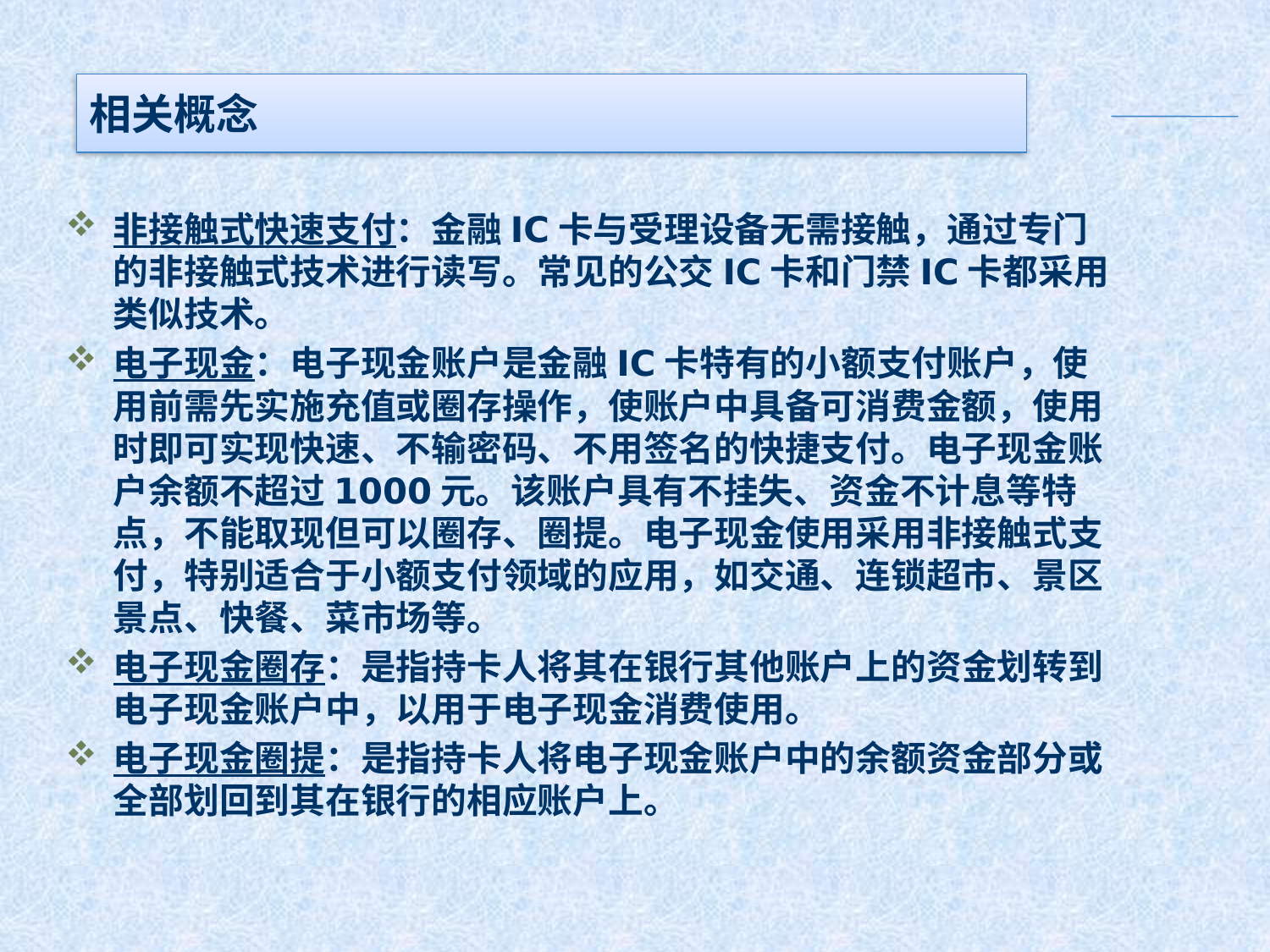

# 相关概念
非接触式快速支付：金融IC卡与受理设备无需接触，通过专门的非接触式技术进行读写。常见的公交IC卡和门禁IC卡都采用类似技术。
电子现金：电子现金账户是金融IC卡特有的小额支付账户，使用前需先实施充值或圈存操作，使账户中具备可消费金额，使用时即可实现快速、不输密码、不用签名的快捷支付。电子现金账户余额不超过1000元。该账户具有不挂失、资金不计息等特点，不能取现但可以圈存、圈提。电子现金使用采用非接触式支付，特别适合于小额支付领域的应用，如交通、连锁超市、景区景点、快餐、菜市场等。
电子现金圈存：是指持卡人将其在银行其他账户上的资金划转到电子现金账户中，以用于电子现金消费使用。
电子现金圈提：是指持卡人将电子现金账户中的余额资金部分或全部划回到其在银行的相应账户上。